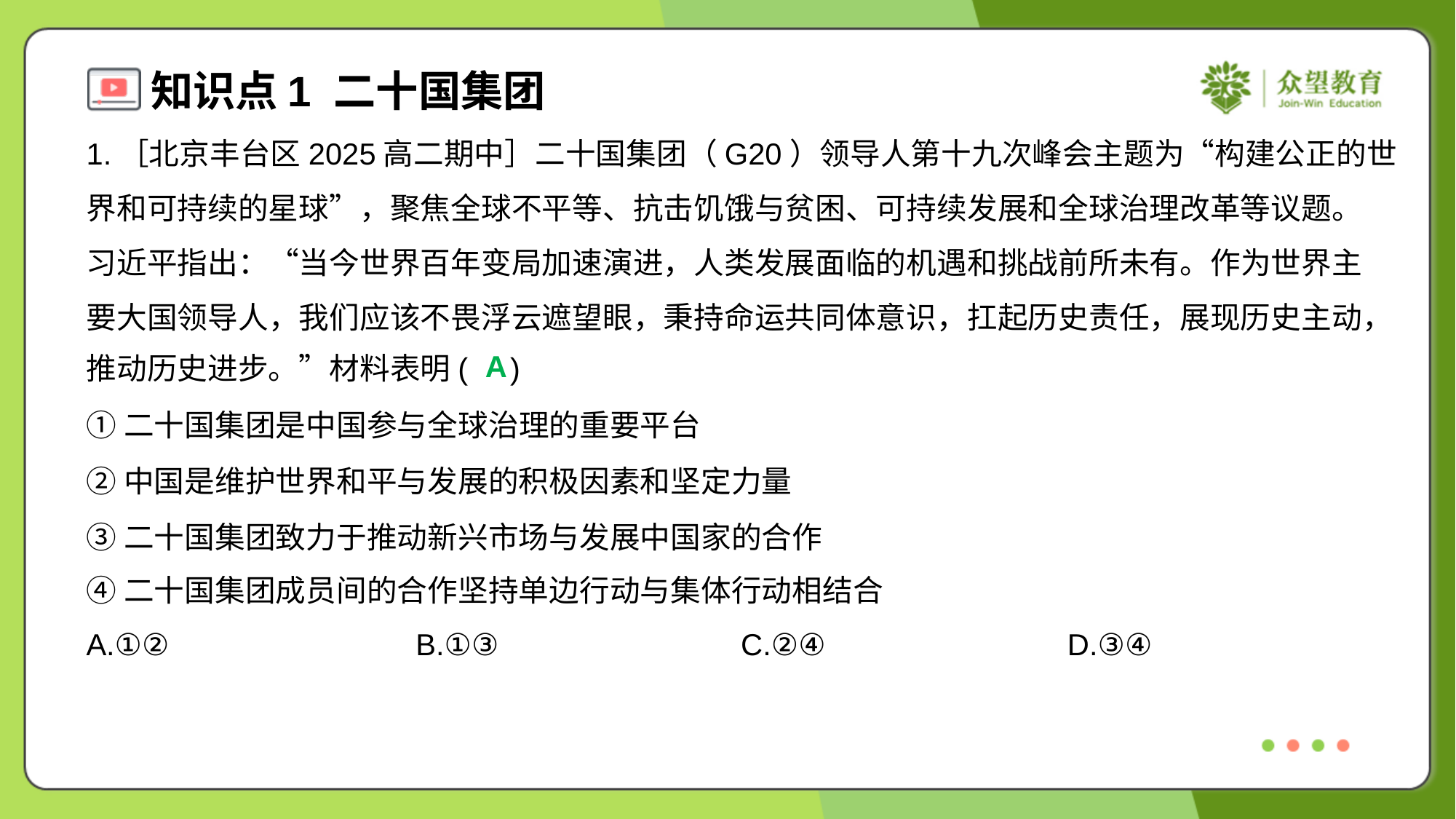

1.［北京丰台区2025高二期中］二十国集团（G20）领导人第十九次峰会主题为“构建公正的世
界和可持续的星球”，聚焦全球不平等、抗击饥饿与贫困、可持续发展和全球治理改革等议题。
习近平指出：“当今世界百年变局加速演进，人类发展面临的机遇和挑战前所未有。作为世界主
要大国领导人，我们应该不畏浮云遮望眼，秉持命运共同体意识，扛起历史责任，展现历史主动，
推动历史进步。”材料表明(     )
A
①二十国集团是中国参与全球治理的重要平台
②中国是维护世界和平与发展的积极因素和坚定力量
③二十国集团致力于推动新兴市场与发展中国家的合作
④二十国集团成员间的合作坚持单边行动与集体行动相结合
A.①②	B.①③	C.②④	D.③④